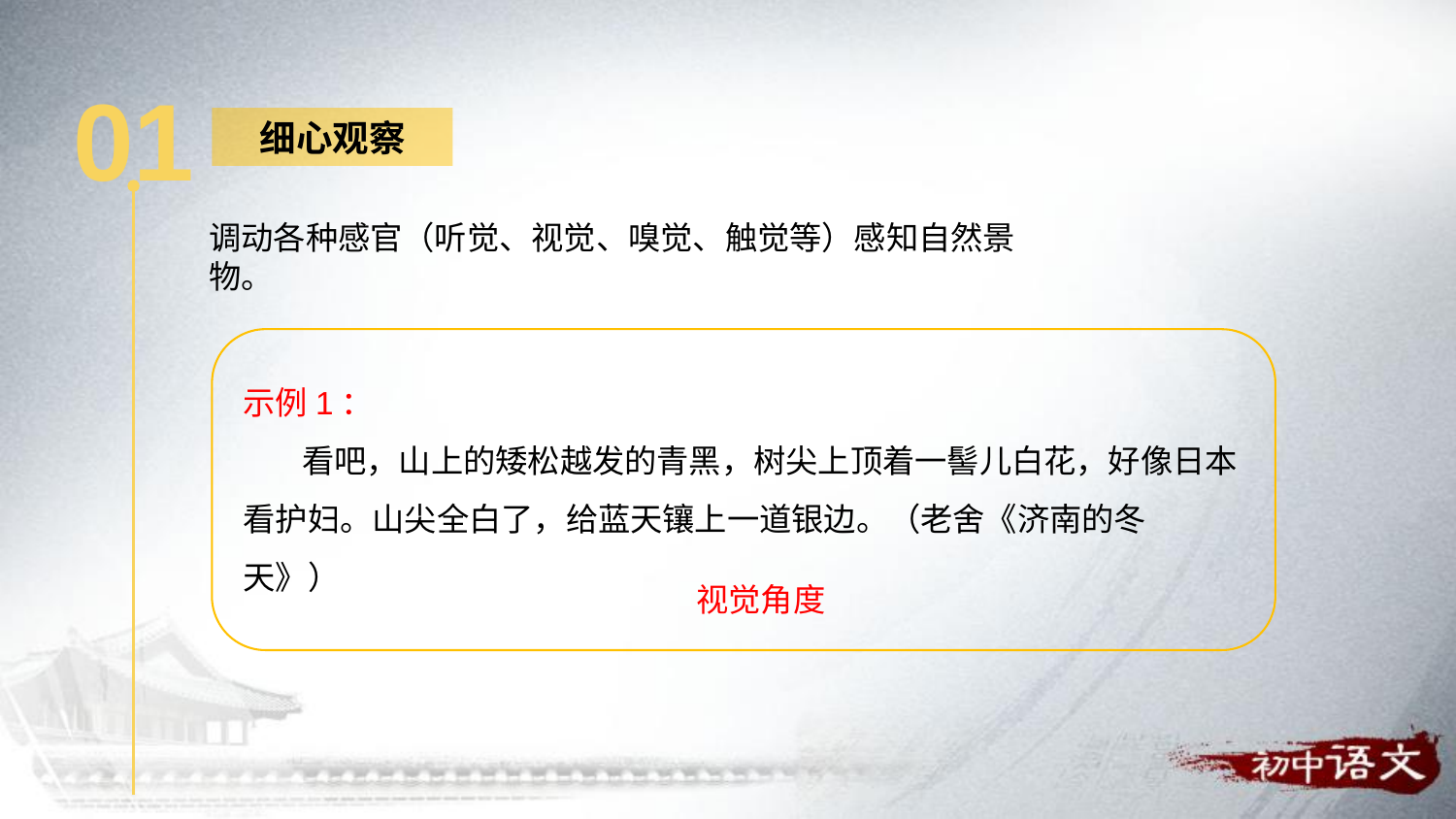

01
   细心观察
调动各种感官（听觉、视觉、嗅觉、触觉等）感知自然景物。

示例1：
       看吧，山上的矮松越发的青黑，树尖上顶着一髻儿白花，好像日本看护妇。山尖全白了，给蓝天镶上一道银边。（老舍《济南的冬天》）
视觉角度